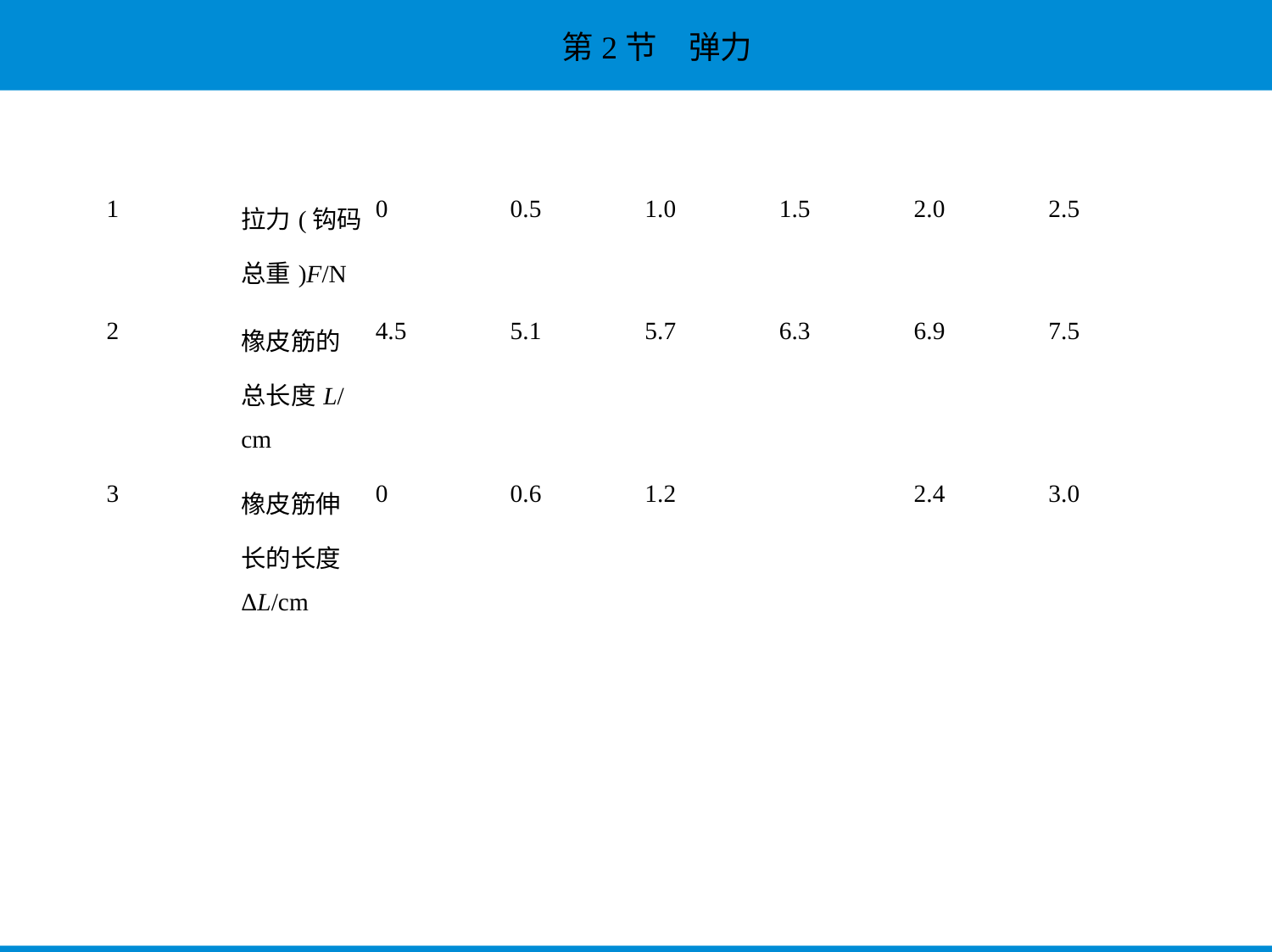

| 1 | 拉力(钩码 总重)F/N | 0 | 0.5 | 1.0 | 1.5 | 2.0 | 2.5 |
| --- | --- | --- | --- | --- | --- | --- | --- |
| 2 | 橡皮筋的 总长度L/ cm | 4.5 | 5.1 | 5.7 | 6.3 | 6.9 | 7.5 |
| 3 | 橡皮筋伸 长的长度 ΔL/cm | 0 | 0.6 | 1.2 |  | 2.4 | 3.0 |